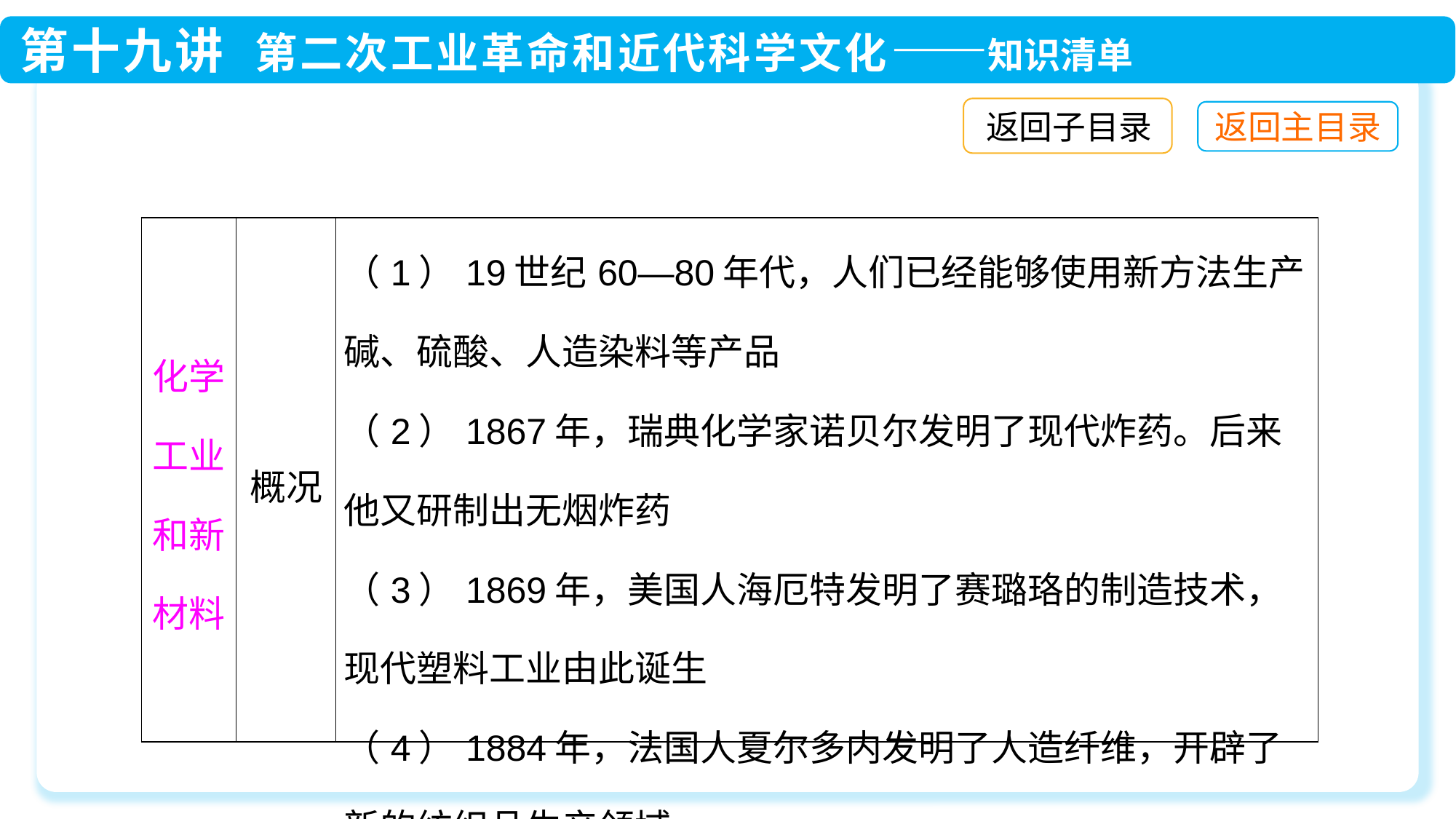

返回子目录
| 化学工业和新材料 | 概况 | （1）19世纪60—80年代，人们已经能够使用新方法生产碱、硫酸、人造染料等产品 （2）1867年，瑞典化学家诺贝尔发明了现代炸药。后来他又研制出无烟炸药 （3）1869年，美国人海厄特发明了赛璐珞的制造技术，现代塑料工业由此诞生 （4）1884年，法国人夏尔多内发明了人造纤维，开辟了新的纺织品生产领域 |
| --- | --- | --- |